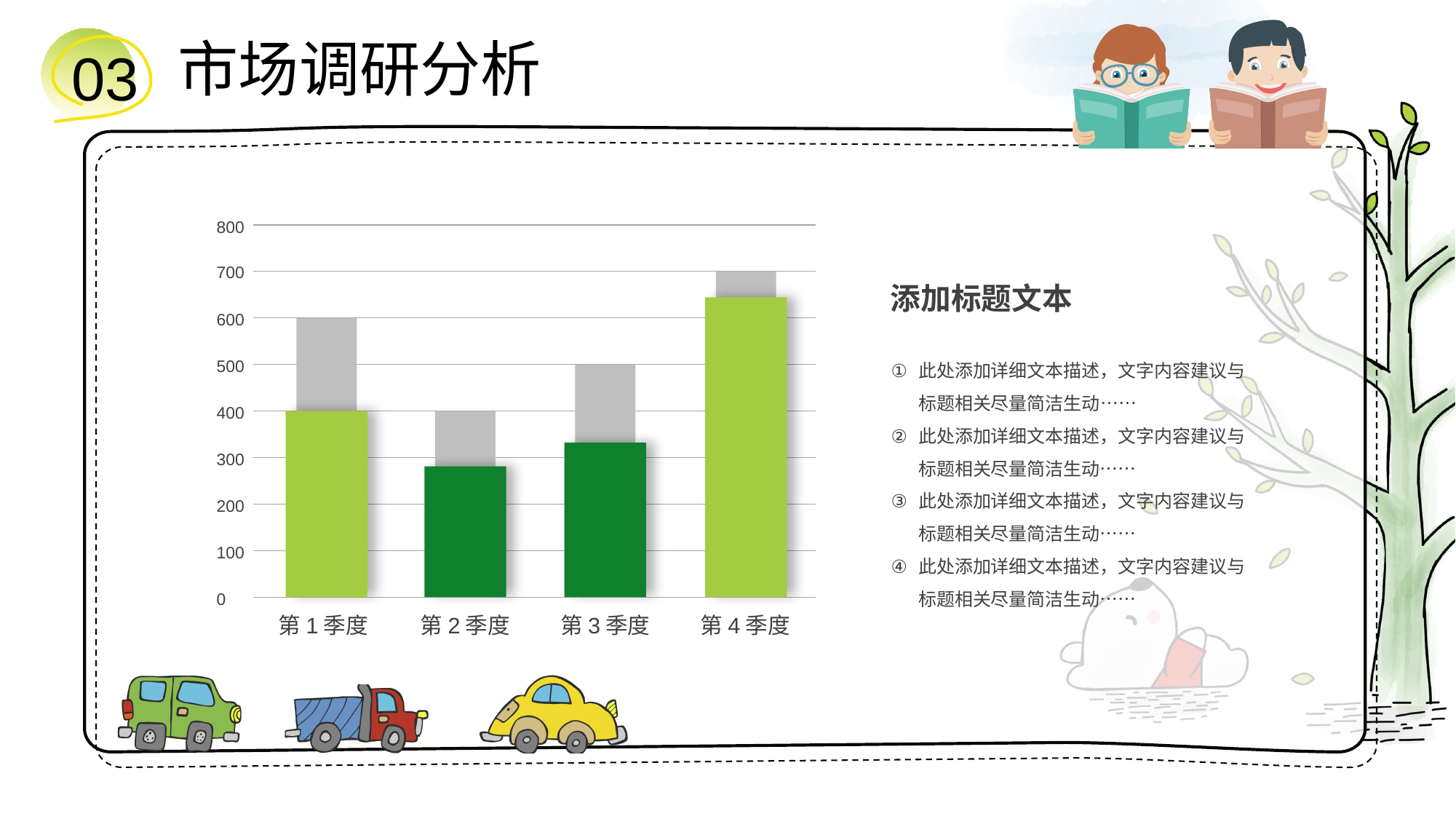

市场调研分析
03
800
700

600

500

400

300

200
100
0
第1季度
第2季度
第3季度
第4季度
添加标题文本
此处添加详细文本描述，文字内容建议与标题相关尽量简洁生动……
此处添加详细文本描述，文字内容建议与标题相关尽量简洁生动……
此处添加详细文本描述，文字内容建议与标题相关尽量简洁生动……
此处添加详细文本描述，文字内容建议与标题相关尽量简洁生动……